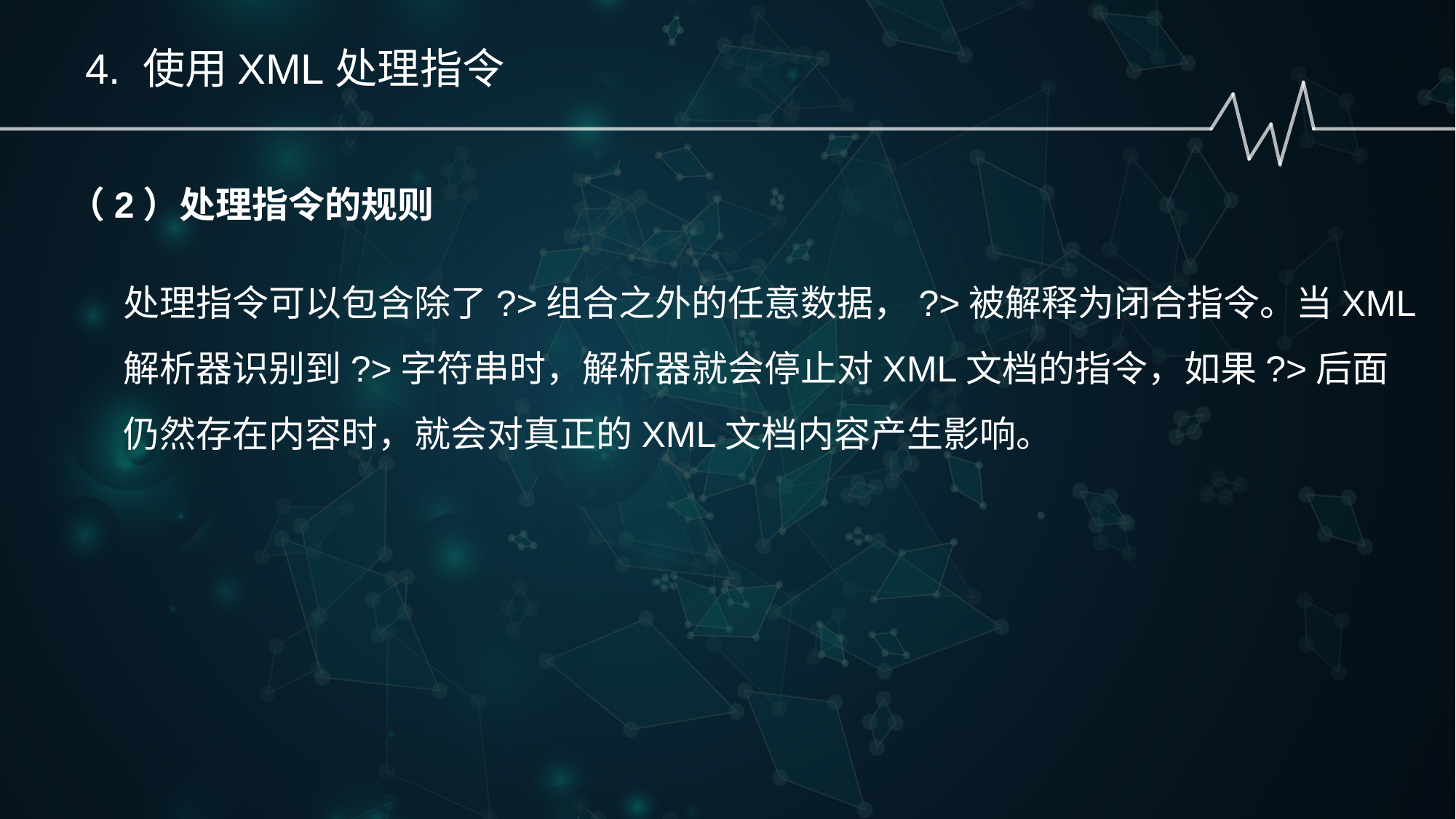

4. 使用XML处理指令
（2）处理指令的规则

处理指令可以包含除了?>组合之外的任意数据，?>被解释为闭合指令。当XML解析器识别到?>字符串时，解析器就会停止对XML文档的指令，如果?>后面仍然存在内容时，就会对真正的XML文档内容产生影响。